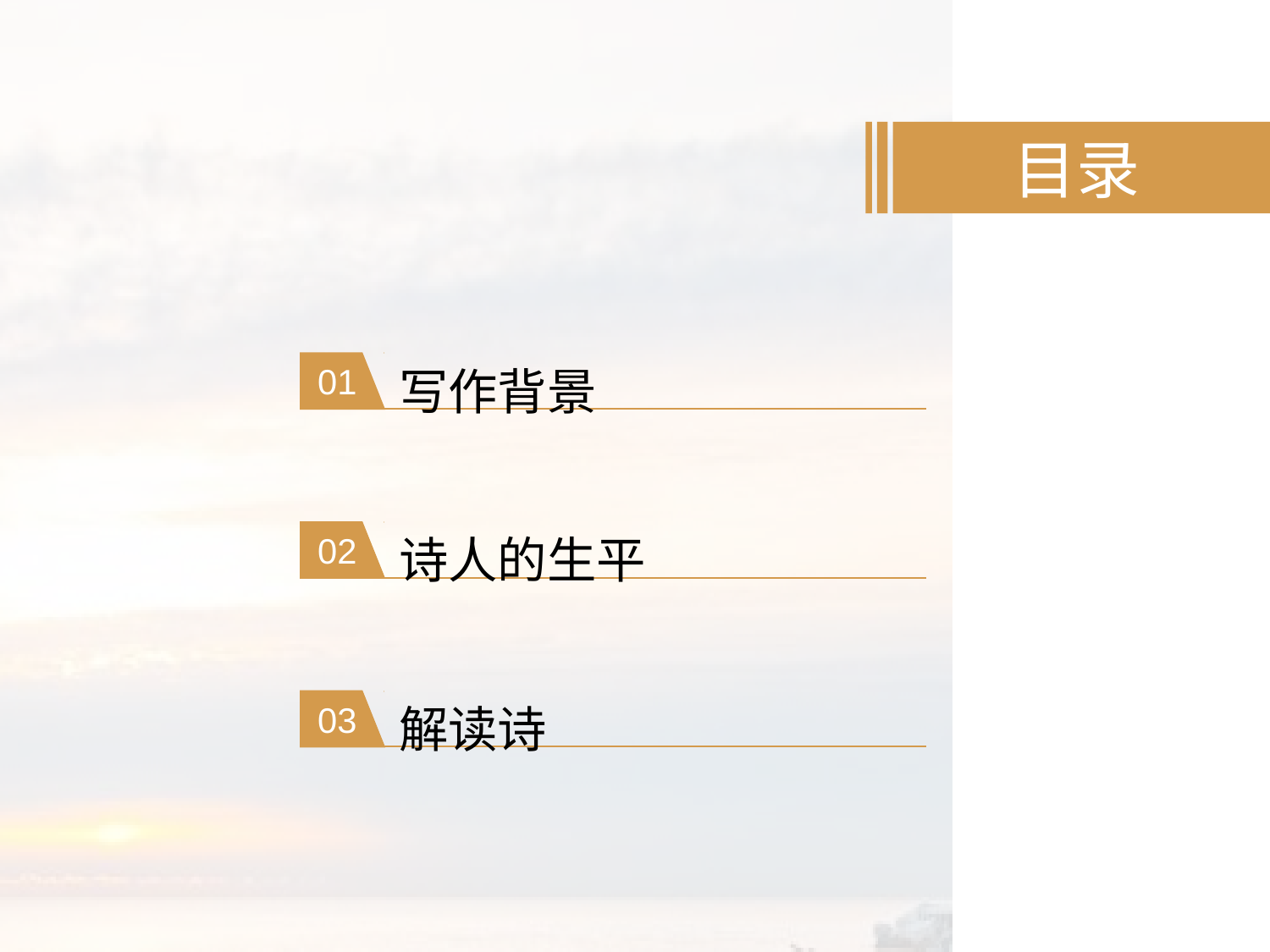

目录
01
写作背景
02
诗人的生平
03
解读诗